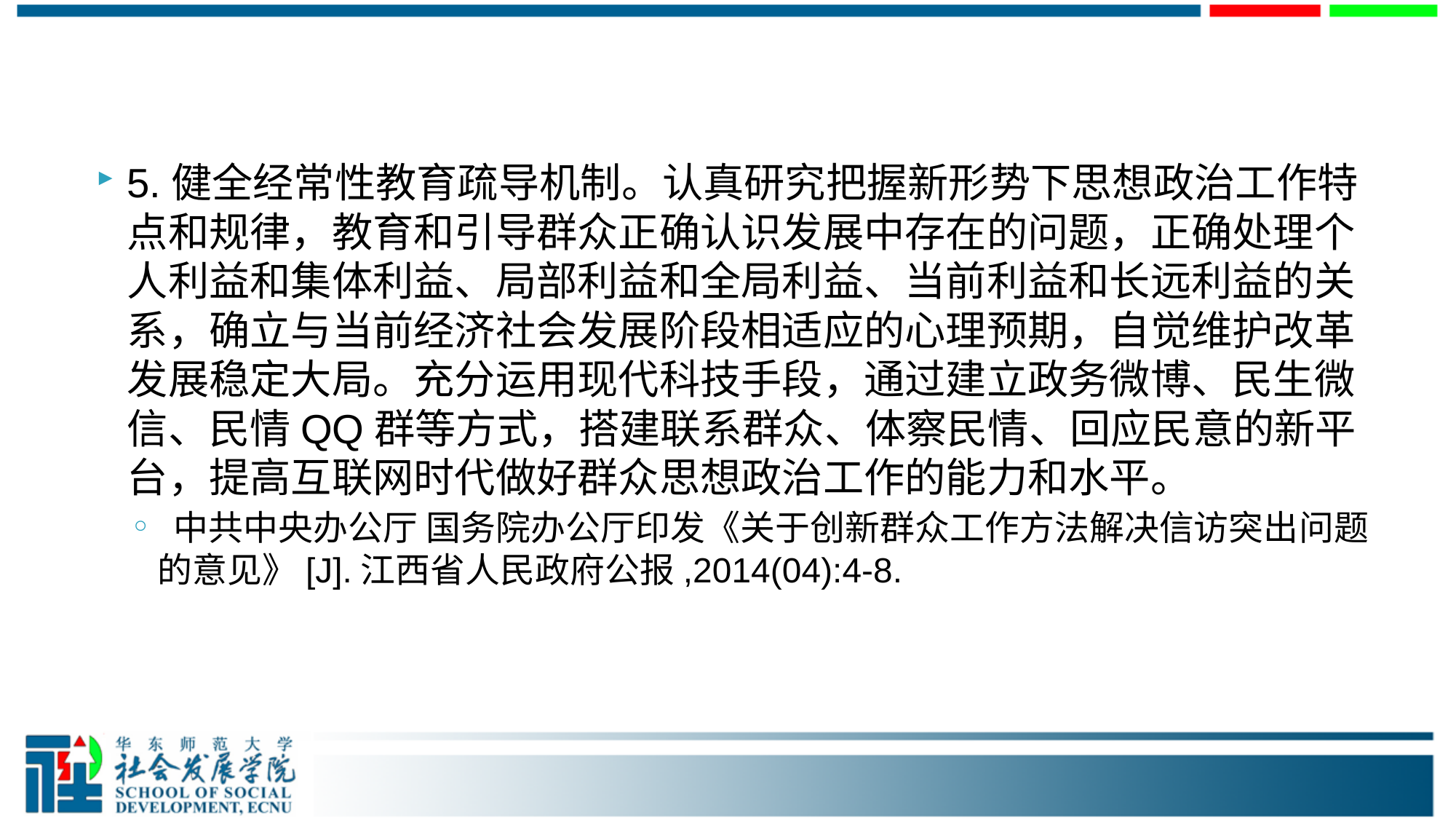

#
5.健全经常性教育疏导机制。认真研究把握新形势下思想政治工作特点和规律，教育和引导群众正确认识发展中存在的问题，正确处理个人利益和集体利益、局部利益和全局利益、当前利益和长远利益的关系，确立与当前经济社会发展阶段相适应的心理预期，自觉维护改革发展稳定大局。充分运用现代科技手段，通过建立政务微博、民生微信、民情QQ群等方式，搭建联系群众、体察民情、回应民意的新平台，提高互联网时代做好群众思想政治工作的能力和水平。
 中共中央办公厅 国务院办公厅印发《关于创新群众工作方法解决信访突出问题的意见》[J].江西省人民政府公报,2014(04):4-8.